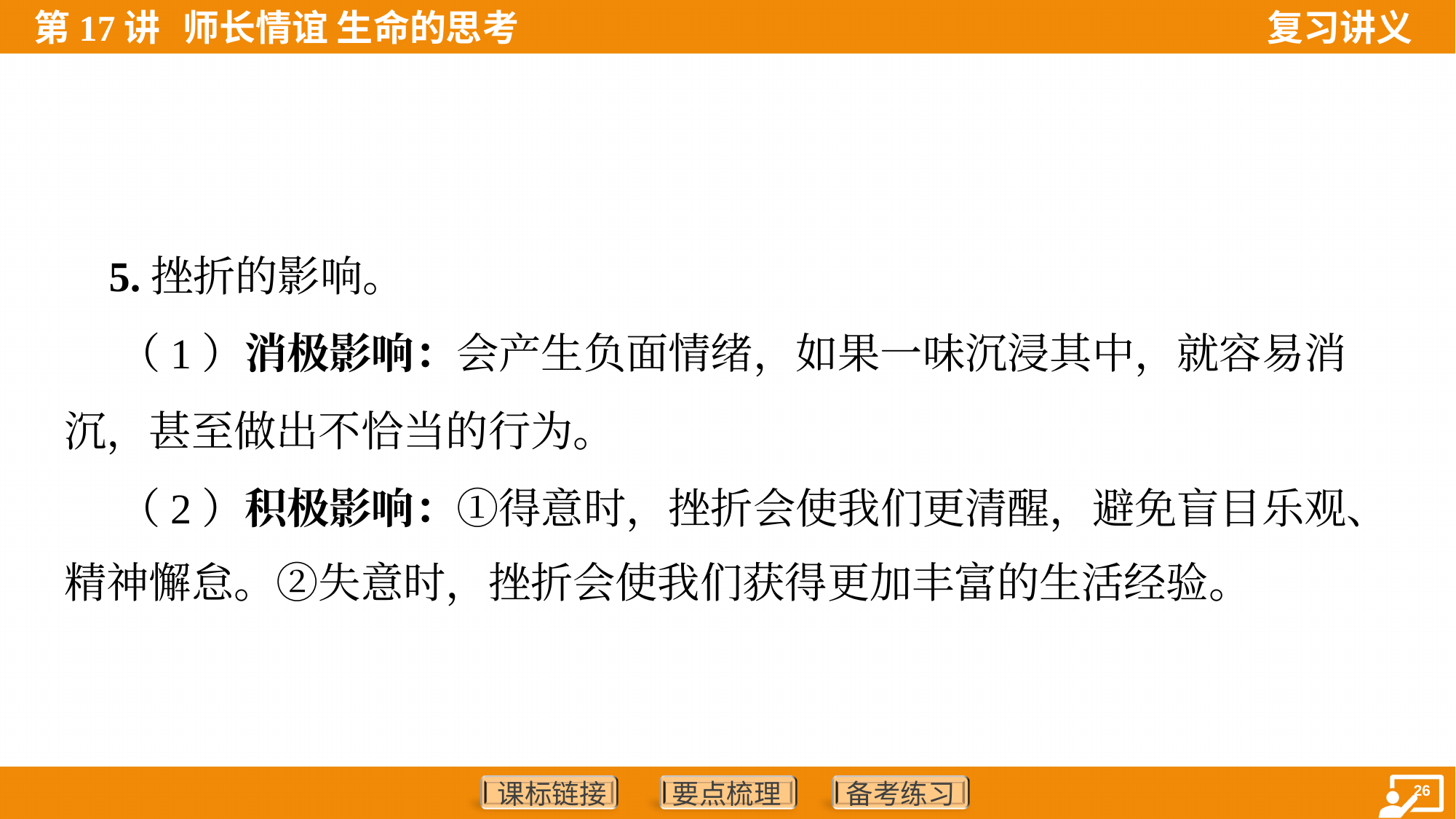

5.挫折的影响。
    （1）消极影响：会产生负面情绪，如果一味沉浸其中，就容易消
沉，甚至做出不恰当的行为。
    （2）积极影响：①得意时，挫折会使我们更清醒，避免盲目乐观、
精神懈怠。②失意时，挫折会使我们获得更加丰富的生活经验。